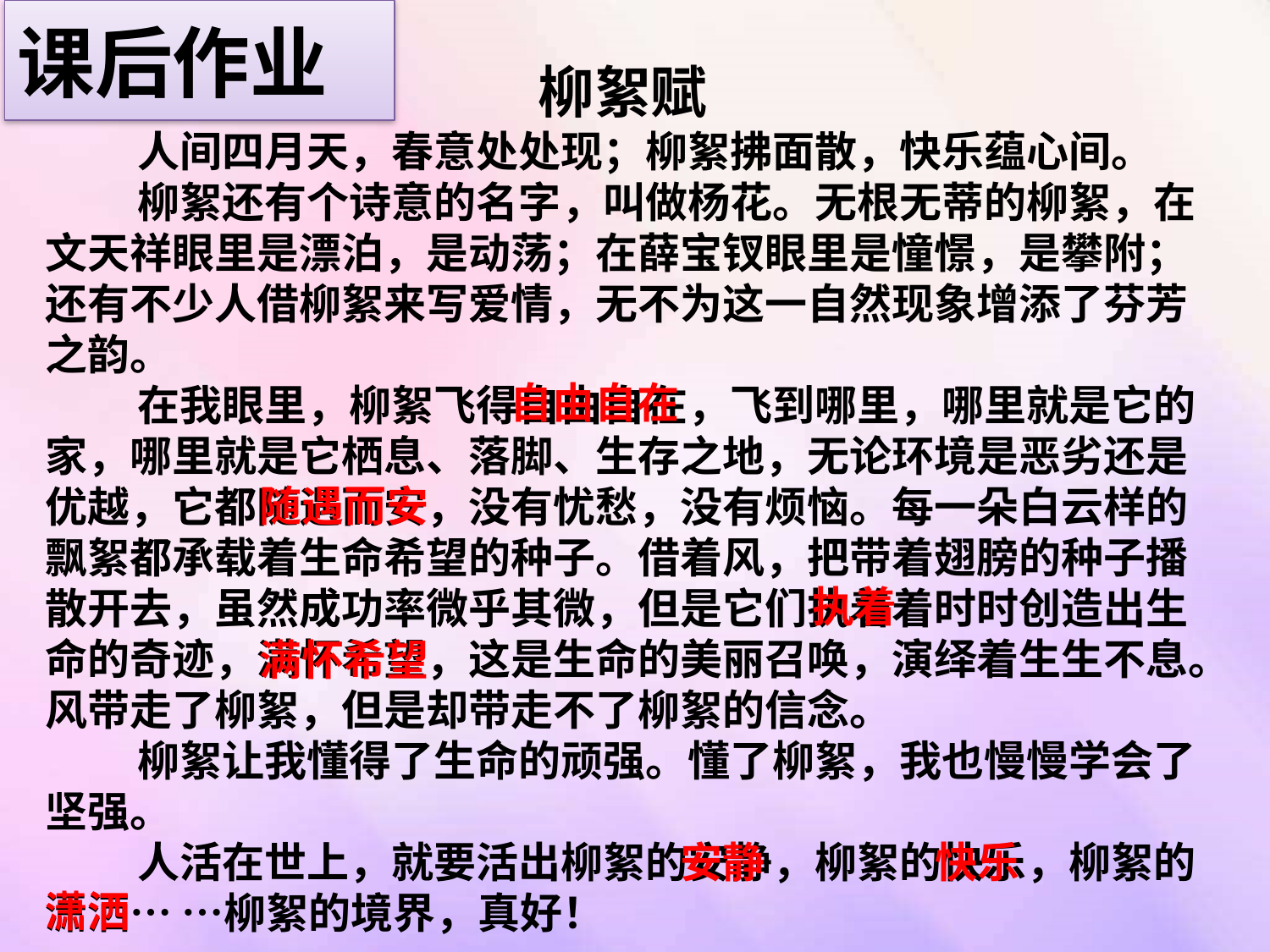

课后作业
                                            柳絮赋
  人间四月天，春意处处现；柳絮拂面散，快乐蕴心间。
  柳絮还有个诗意的名字，叫做杨花。无根无蒂的柳絮，在文天祥眼里是漂泊，是动荡；在薛宝钗眼里是憧憬，是攀附；还有不少人借柳絮来写爱情，无不为这一自然现象增添了芬芳之韵。
  在我眼里，柳絮飞得自由自在，飞到哪里，哪里就是它的家，哪里就是它栖息、落脚、生存之地，无论环境是恶劣还是优越，它都随遇而安，没有忧愁，没有烦恼。每一朵白云样的飘絮都承载着生命希望的种子。借着风，把带着翅膀的种子播散开去，虽然成功率微乎其微，但是它们执着着时时创造出生命的奇迹，满怀希望，这是生命的美丽召唤，演绎着生生不息。风带走了柳絮，但是却带走不了柳絮的信念。
  柳絮让我懂得了生命的顽强。懂了柳絮，我也慢慢学会了坚强。
  人活在世上，就要活出柳絮的安静，柳絮的快乐，柳絮的潇洒… …柳絮的境界，真好！
自由自在
随遇而安
执着
满怀希望
安静
快乐
潇洒